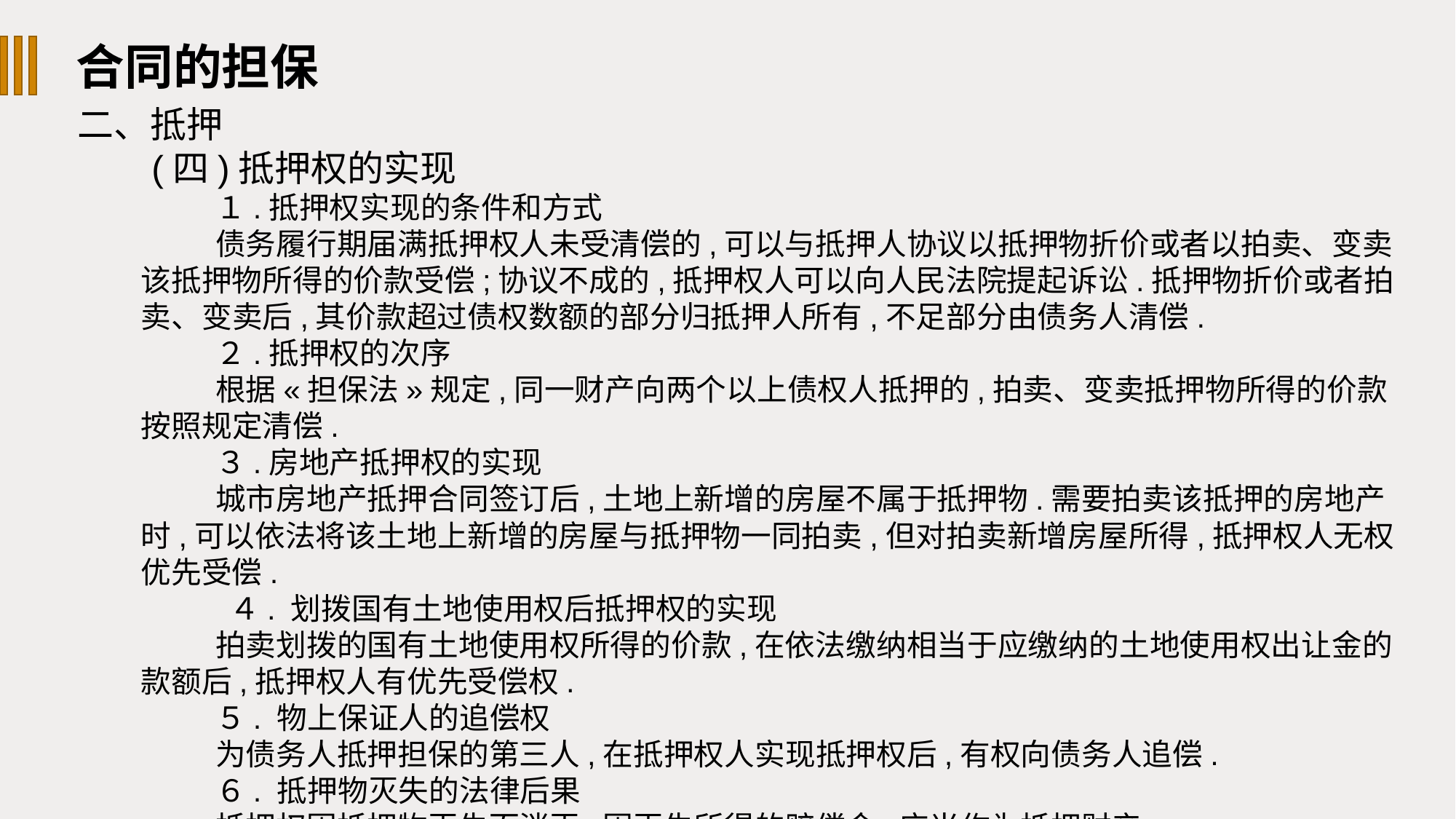

合同的担保

二、抵押
(四)抵押权的实现
１.抵押权实现的条件和方式
债务履行期届满抵押权人未受清偿的,可以与抵押人协议以抵押物折价或者以拍卖、变卖该抵押物所得的价款受偿;协议不成的,抵押权人可以向人民法院提起诉讼.抵押物折价或者拍卖、变卖后,其价款超过债权数额的部分归抵押人所有,不足部分由债务人清偿.
２.抵押权的次序
根据«担保法»规定,同一财产向两个以上债权人抵押的,拍卖、变卖抵押物所得的价款按照规定清偿.
３.房地产抵押权的实现
城市房地产抵押合同签订后,土地上新增的房屋不属于抵押物.需要拍卖该抵押的房地产时,可以依法将该土地上新增的房屋与抵押物一同拍卖,但对拍卖新增房屋所得,抵押权人无权优先受偿.
 ４. 划拨国有土地使用权后抵押权的实现
拍卖划拨的国有土地使用权所得的价款,在依法缴纳相当于应缴纳的土地使用权出让金的款额后,抵押权人有优先受偿权.
５. 物上保证人的追偿权
为债务人抵押担保的第三人,在抵押权人实现抵押权后,有权向债务人追偿.
６. 抵押物灭失的法律后果
抵押权因抵押物灭失而消灭.因灭失所得的赔偿金,应当作为抵押财产.